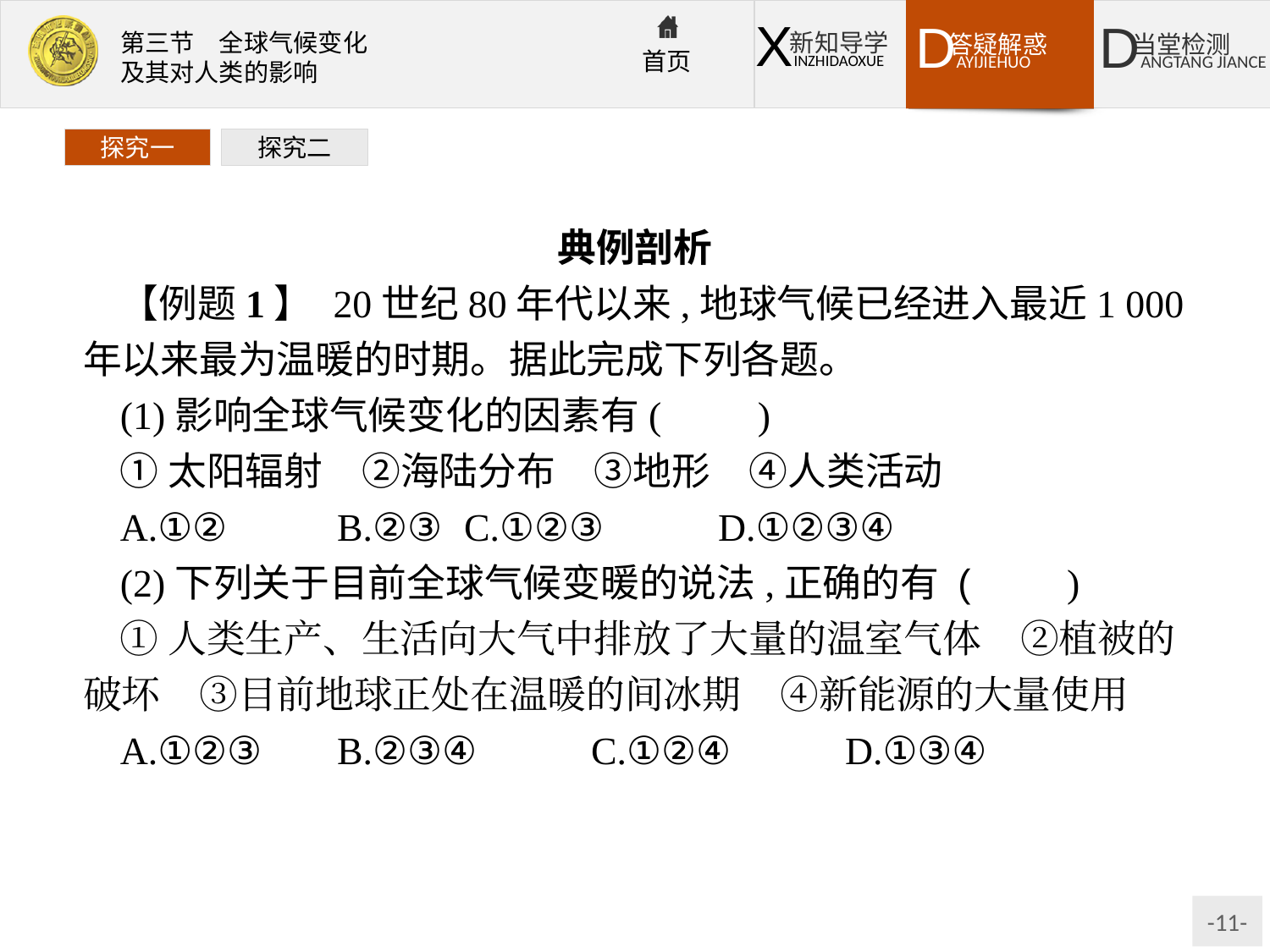

探究一
探究二
典例剖析
【例题1】 20世纪80年代以来,地球气候已经进入最近1 000年以来最为温暖的时期。据此完成下列各题。
(1)影响全球气候变化的因素有(　　)
①太阳辐射　②海陆分布　③地形　④人类活动
A.①②	B.②③	C.①②③	D.①②③④
(2)下列关于目前全球气候变暖的说法,正确的有 (　　)
①人类生产、生活向大气中排放了大量的温室气体　②植被的破坏　③目前地球正处在温暖的间冰期　④新能源的大量使用
A.①②③	B.②③④	C.①②④	D.①③④